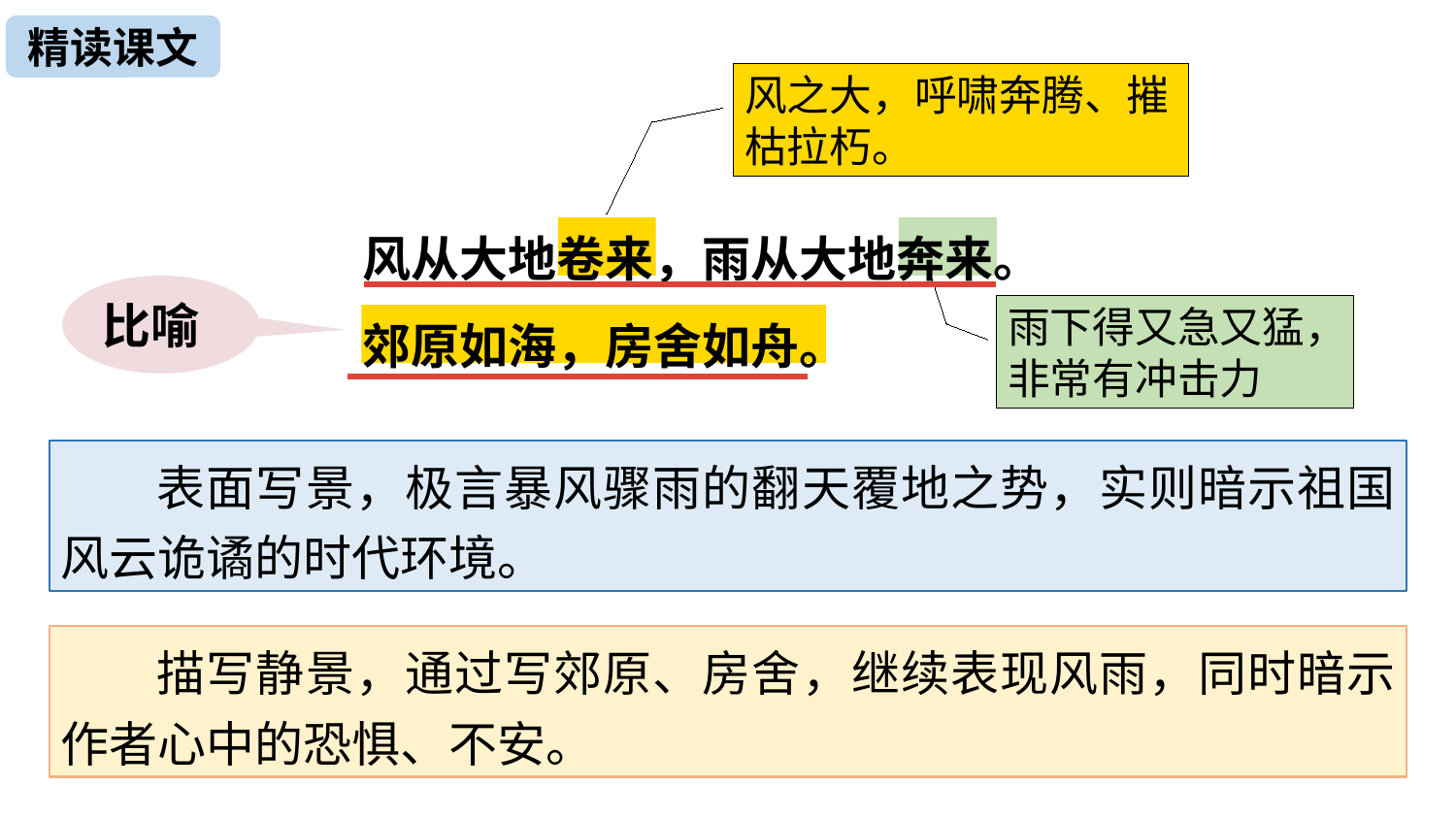

精读课文
风之大，呼啸奔腾、摧枯拉朽。
风从大地卷来，雨从大地奔来。
郊原如海，房舍如舟。

比喻
雨下得又急又猛，非常有冲击力

       表面写景，极言暴风骤雨的翻天覆地之势，实则暗示祖国风云诡谲的时代环境。
       描写静景，通过写郊原、房舍，继续表现风雨，同时暗示作者心中的恐惧、不安。